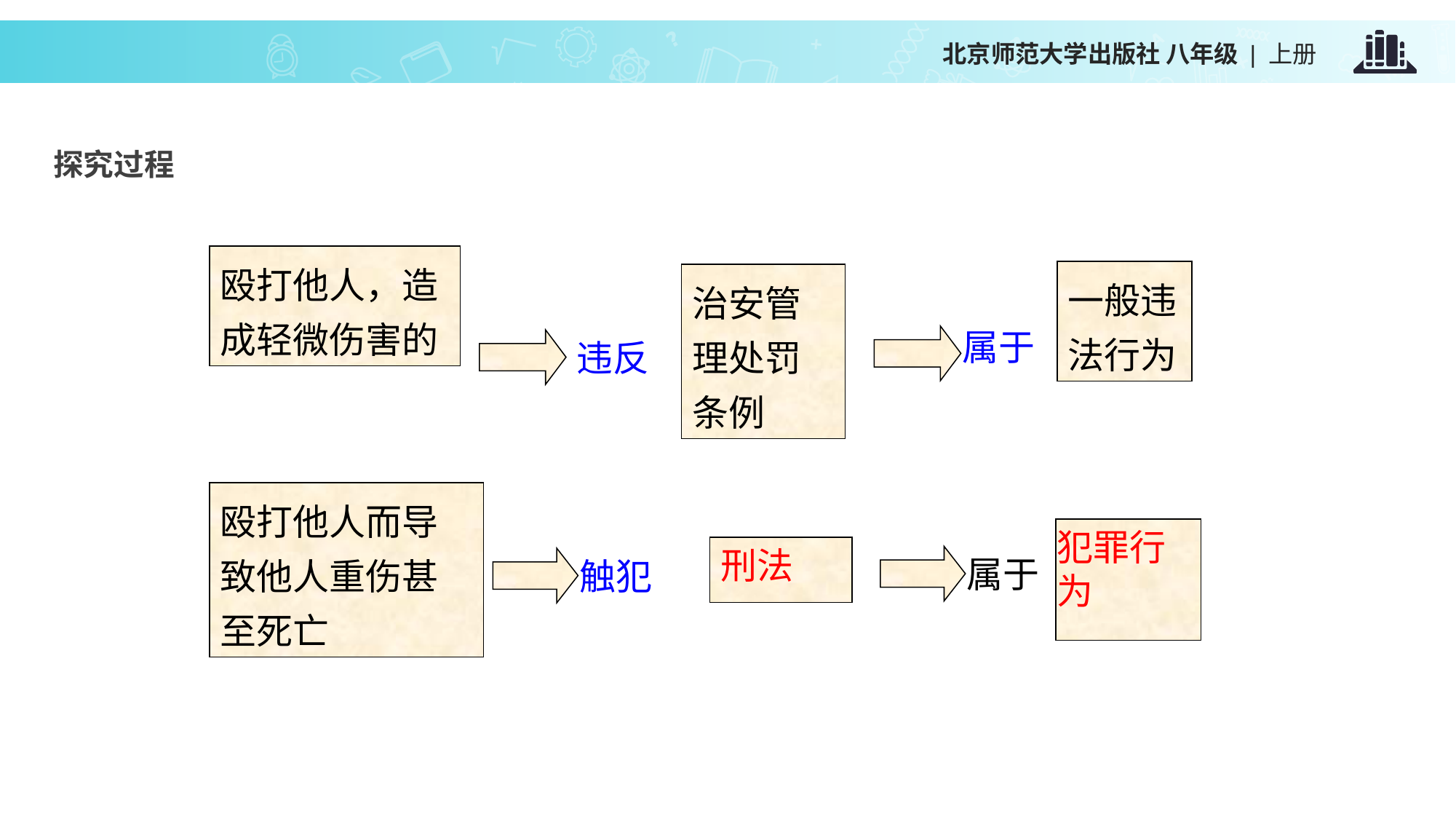

探究过程
殴打他人，造成轻微伤害的
一般违法行为
治安管理处罚条例
属于
违反

殴打他人而导致他人重伤甚至死亡
犯罪行为

属于
触犯了

刑法